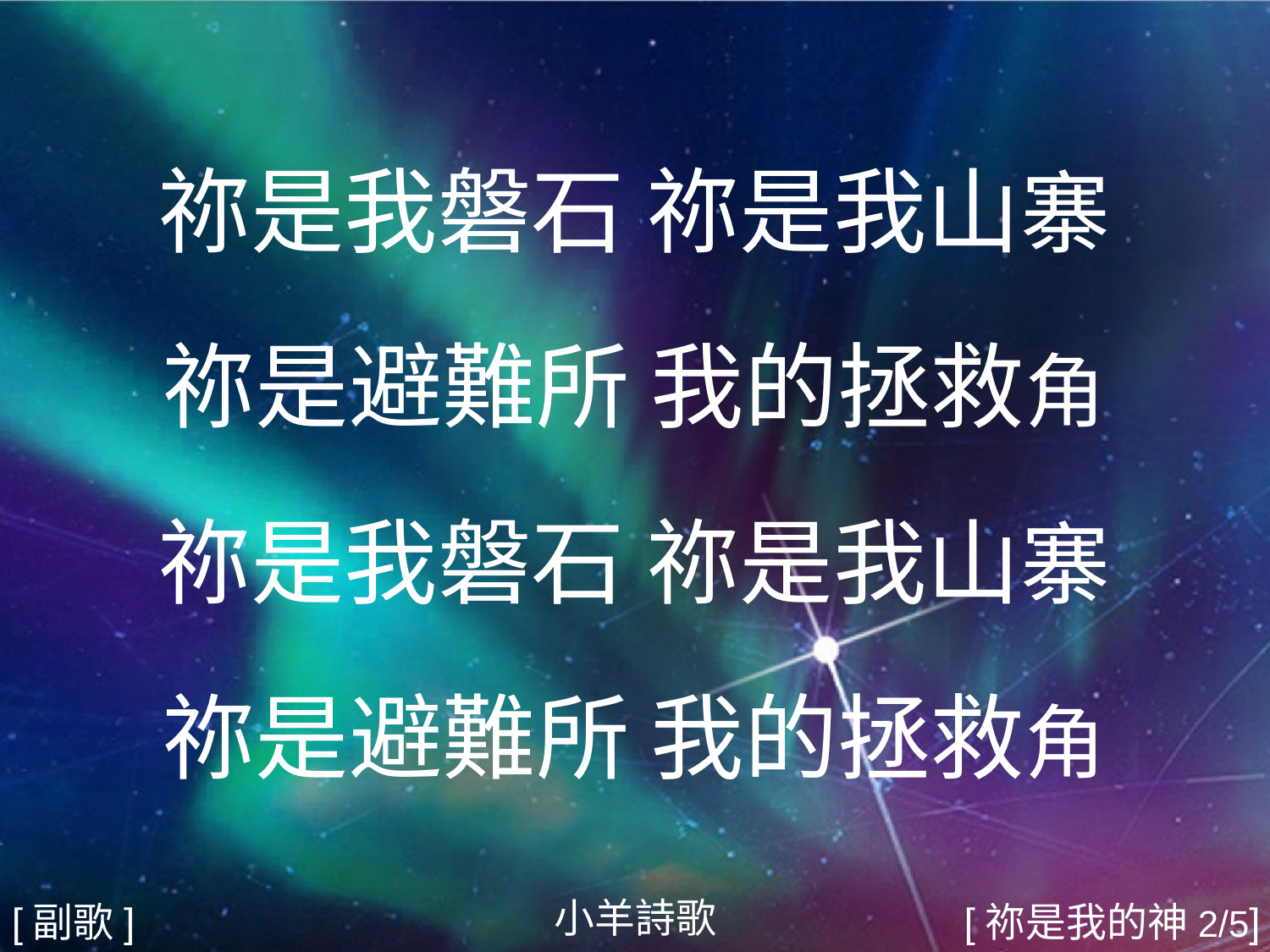

祢是我磐石 祢是我山寨

祢是避難所 我的拯救⻆

祢是我磐石 祢是我山寨

祢是避難所 我的拯救⻆
#

小羊詩歌
[副歌]
[祢是我的神2/5]